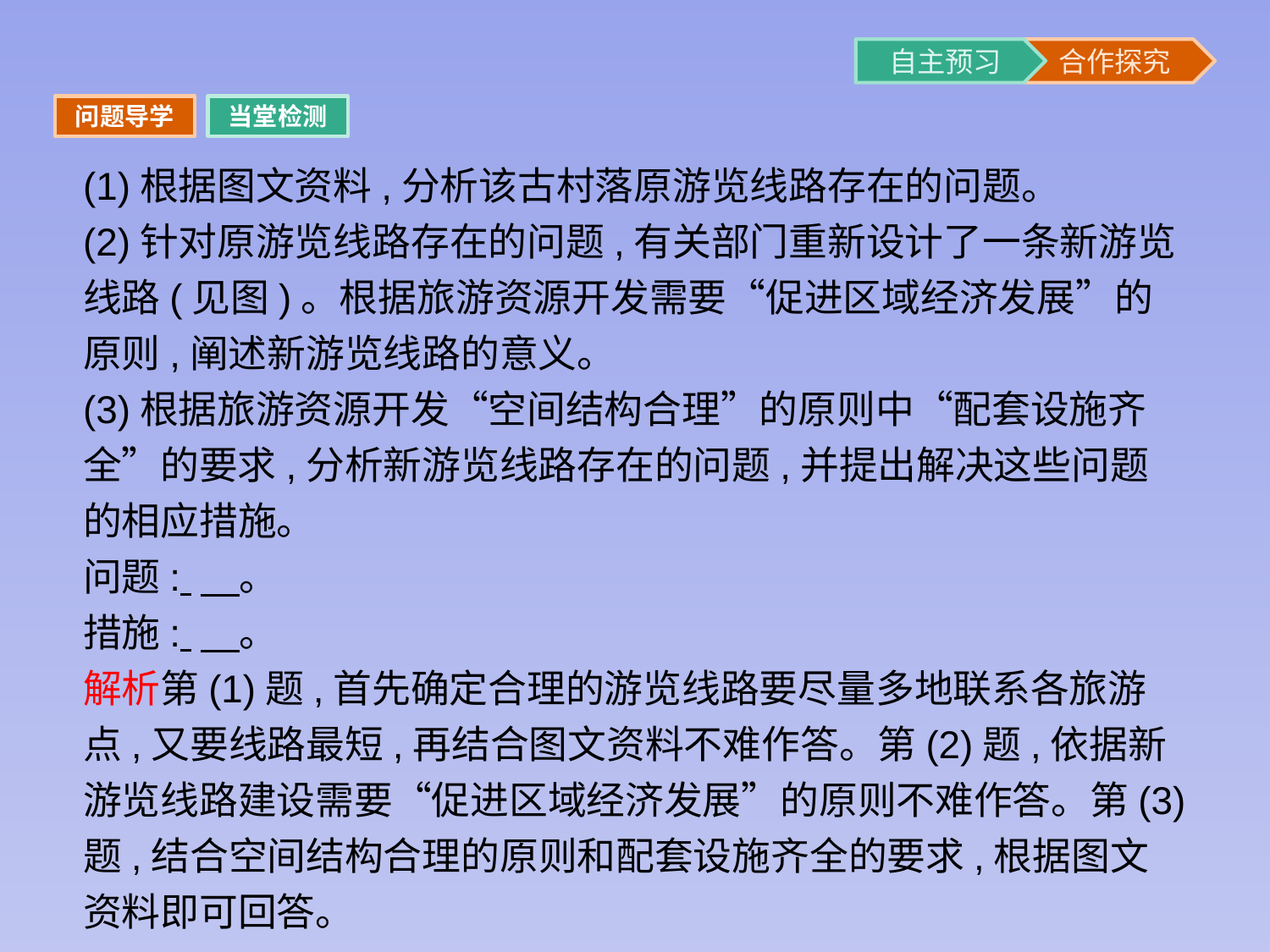

问题导学
当堂检测
(1)根据图文资料,分析该古村落原游览线路存在的问题。
(2)针对原游览线路存在的问题,有关部门重新设计了一条新游览线路(见图)。根据旅游资源开发需要“促进区域经济发展”的原则,阐述新游览线路的意义。
(3)根据旅游资源开发“空间结构合理”的原则中“配套设施齐全”的要求,分析新游览线路存在的问题,并提出解决这些问题的相应措施。
问题: 　。
措施: 　。
解析第(1)题,首先确定合理的游览线路要尽量多地联系各旅游点,又要线路最短,再结合图文资料不难作答。第(2)题,依据新游览线路建设需要“促进区域经济发展”的原则不难作答。第(3)题,结合空间结构合理的原则和配套设施齐全的要求,根据图文资料即可回答。